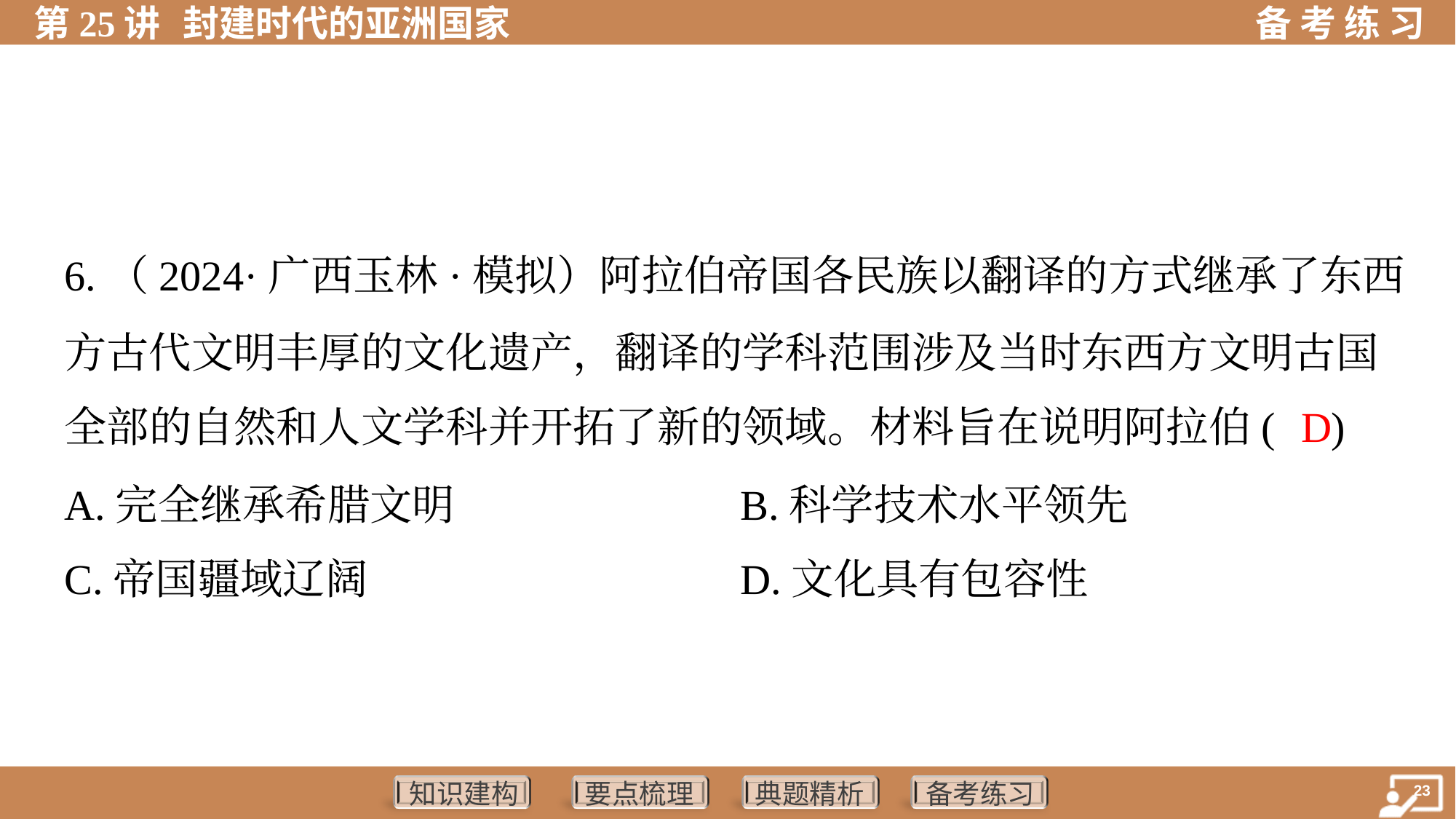

6.（2024·广西玉林·模拟）阿拉伯帝国各民族以翻译的方式继承了东西
方古代文明丰厚的文化遗产，翻译的学科范围涉及当时东西方文明古国
全部的自然和人文学科并开拓了新的领域。材料旨在说明阿拉伯(     )
D
A.完全继承希腊文明	B.科学技术水平领先
C.帝国疆域辽阔	D.文化具有包容性